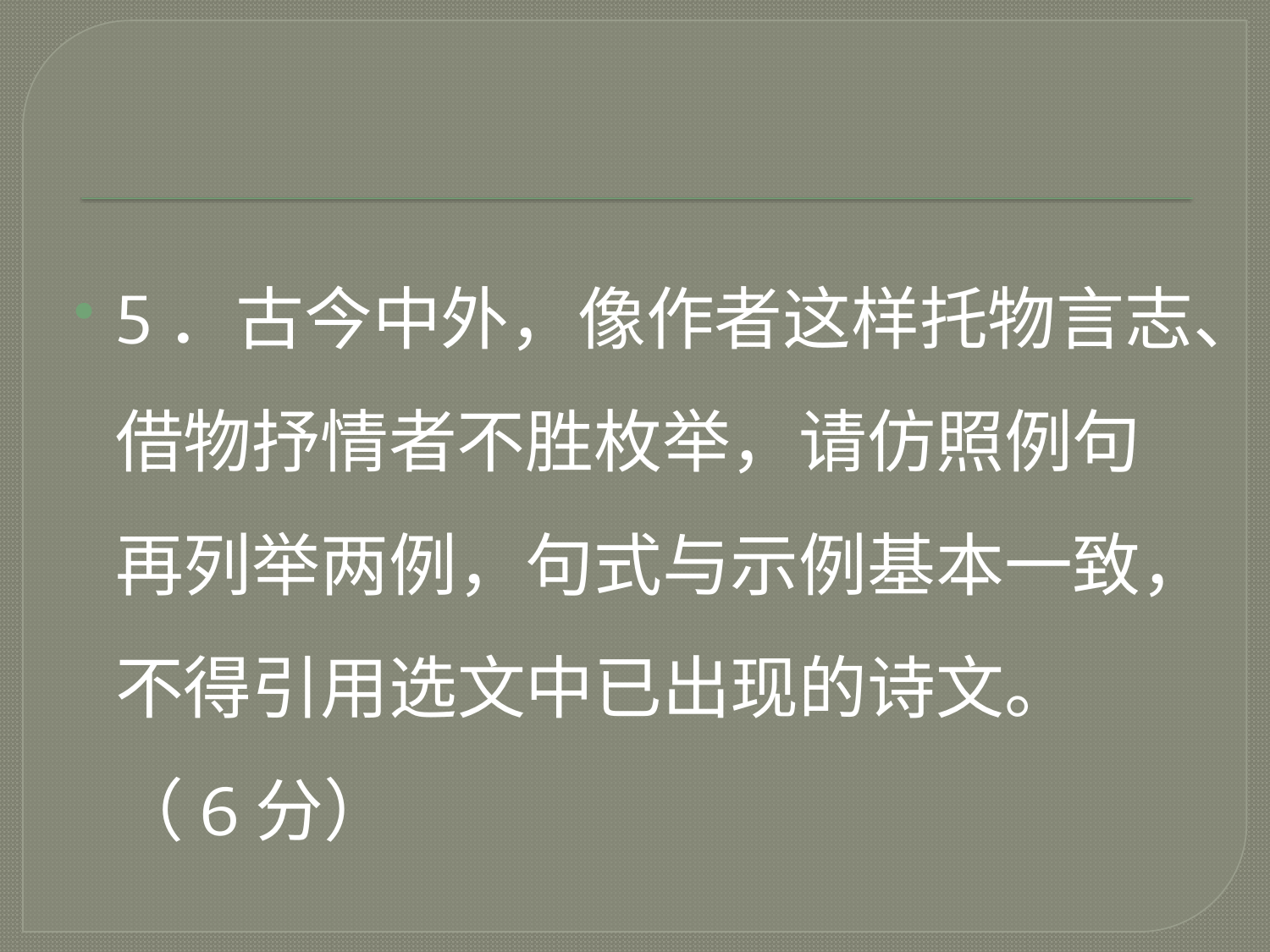

5．古今中外，像作者这样托物言志、借物抒情者不胜枚举，请仿照例句再列举两例，句式与示例基本一致，不得引用选文中已出现的诗文。（6分）